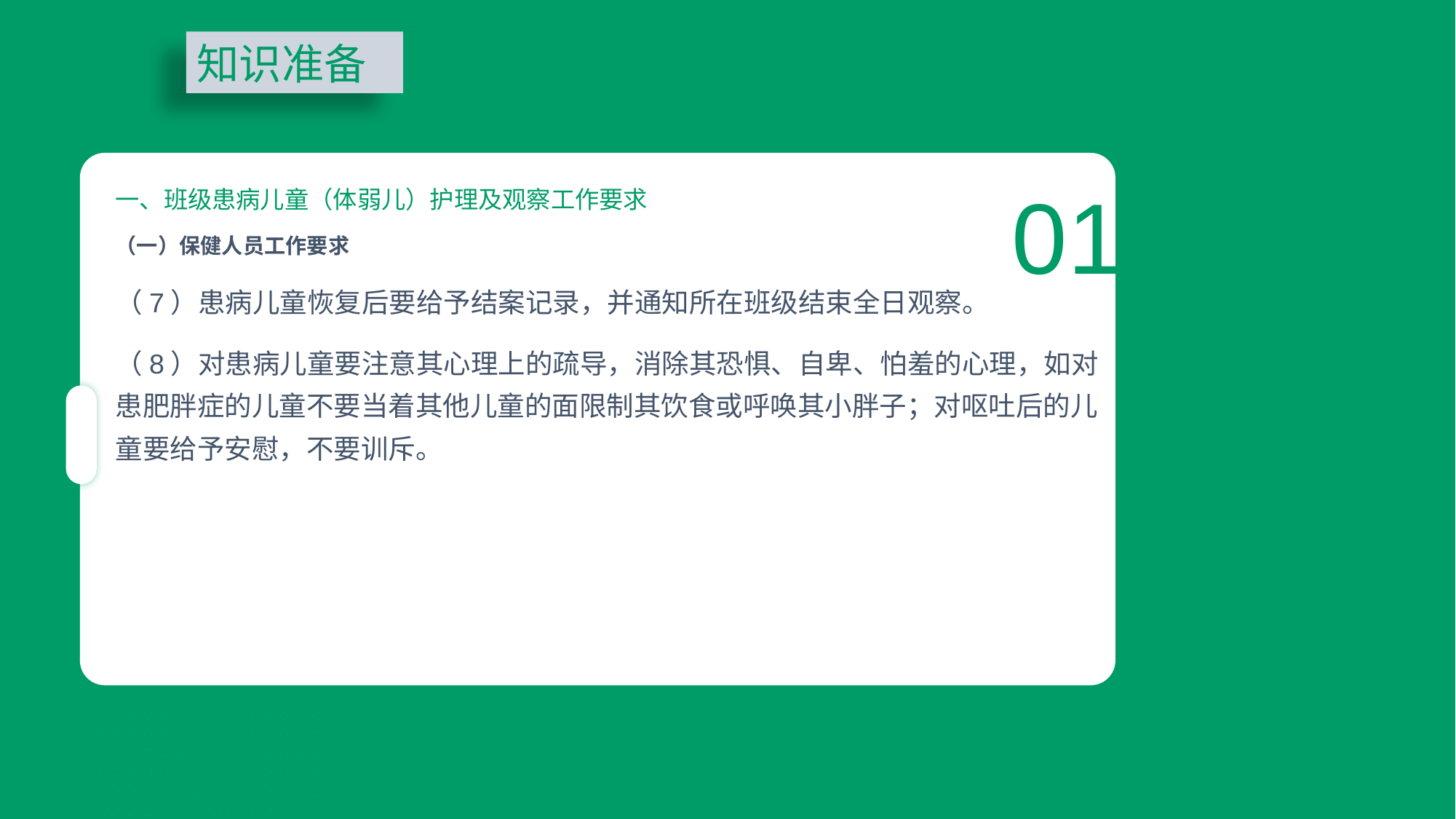

知识准备

01
一、班级患病儿童（体弱儿）护理及观察工作要求

（一）保健人员工作要求
（7）患病儿童恢复后要给予结案记录，并通知所在班级结束全日观察。
（8）对患病儿童要注意其心理上的疏导，消除其恐惧、自卑、怕羞的心理，如对患肥胖症的儿童不要当着其他儿童的面限制其饮食或呼唤其小胖子；对呕吐后的儿童要给予安慰，不要训斥。